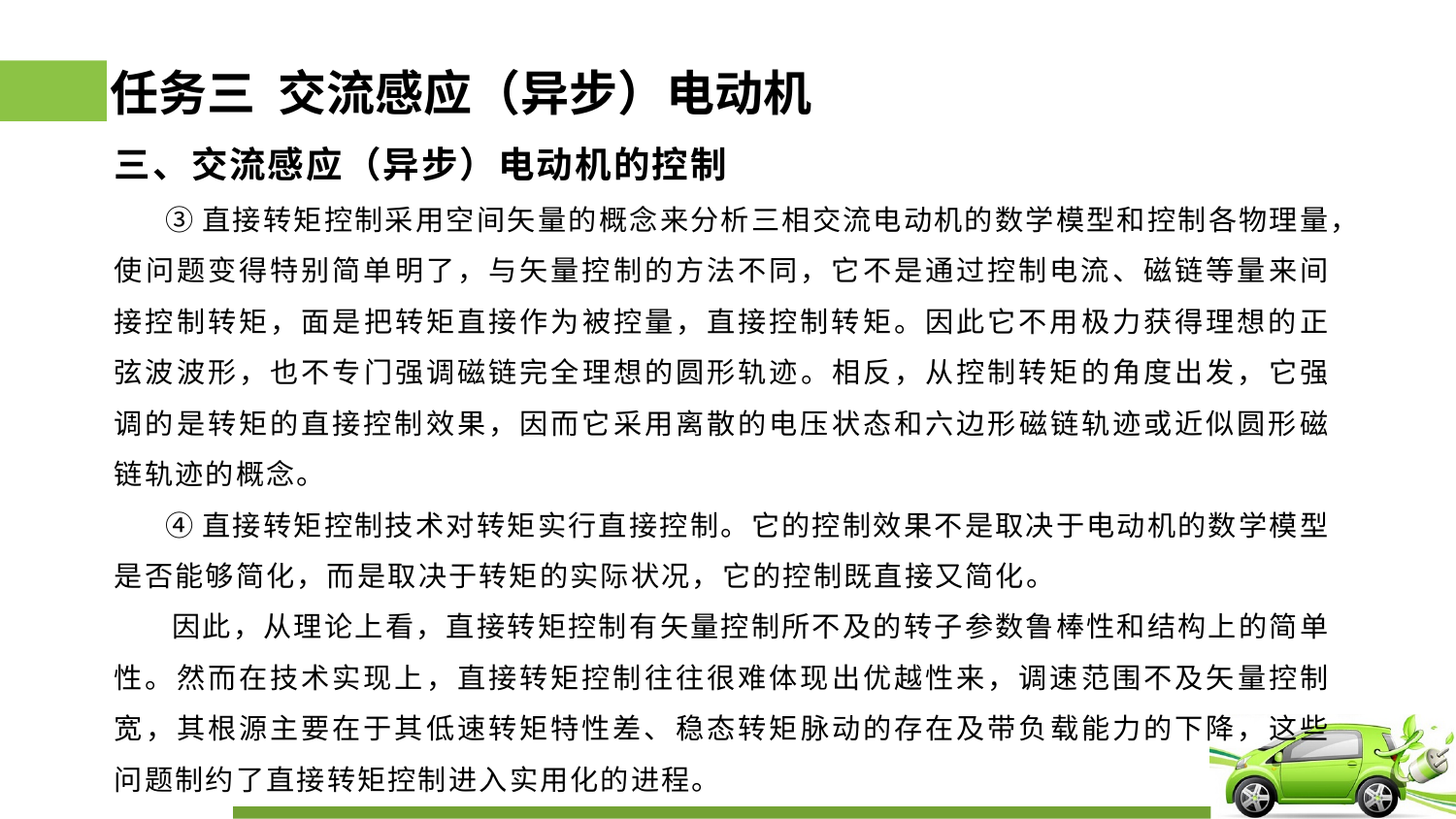

# 任务三  交流感应（异步）电动机
三、交流感应（异步）电动机的控制
      ③直接转矩控制采用空间矢量的概念来分析三相交流电动机的数学模型和控制各物理量，使问题变得特别简单明了，与矢量控制的方法不同，它不是通过控制电流、磁链等量来间接控制转矩，面是把转矩直接作为被控量，直接控制转矩。因此它不用极力获得理想的正弦波波形，也不专门强调磁链完全理想的圆形轨迹。相反，从控制转矩的角度出发，它强调的是转矩的直接控制效果，因而它采用离散的电压状态和六边形磁链轨迹或近似圆形磁链轨迹的概念。
      ④直接转矩控制技术对转矩实行直接控制。它的控制效果不是取决于电动机的数学模型是否能够简化，而是取决于转矩的实际状况，它的控制既直接又简化。
      因此，从理论上看，直接转矩控制有矢量控制所不及的转子参数鲁棒性和结构上的简单性。然而在技术实现上，直接转矩控制往往很难体现出优越性来，调速范围不及矢量控制宽，其根源主要在于其低速转矩特性差、稳态转矩脉动的存在及带负载能力的下降，这些问题制约了直接转矩控制进入实用化的进程。